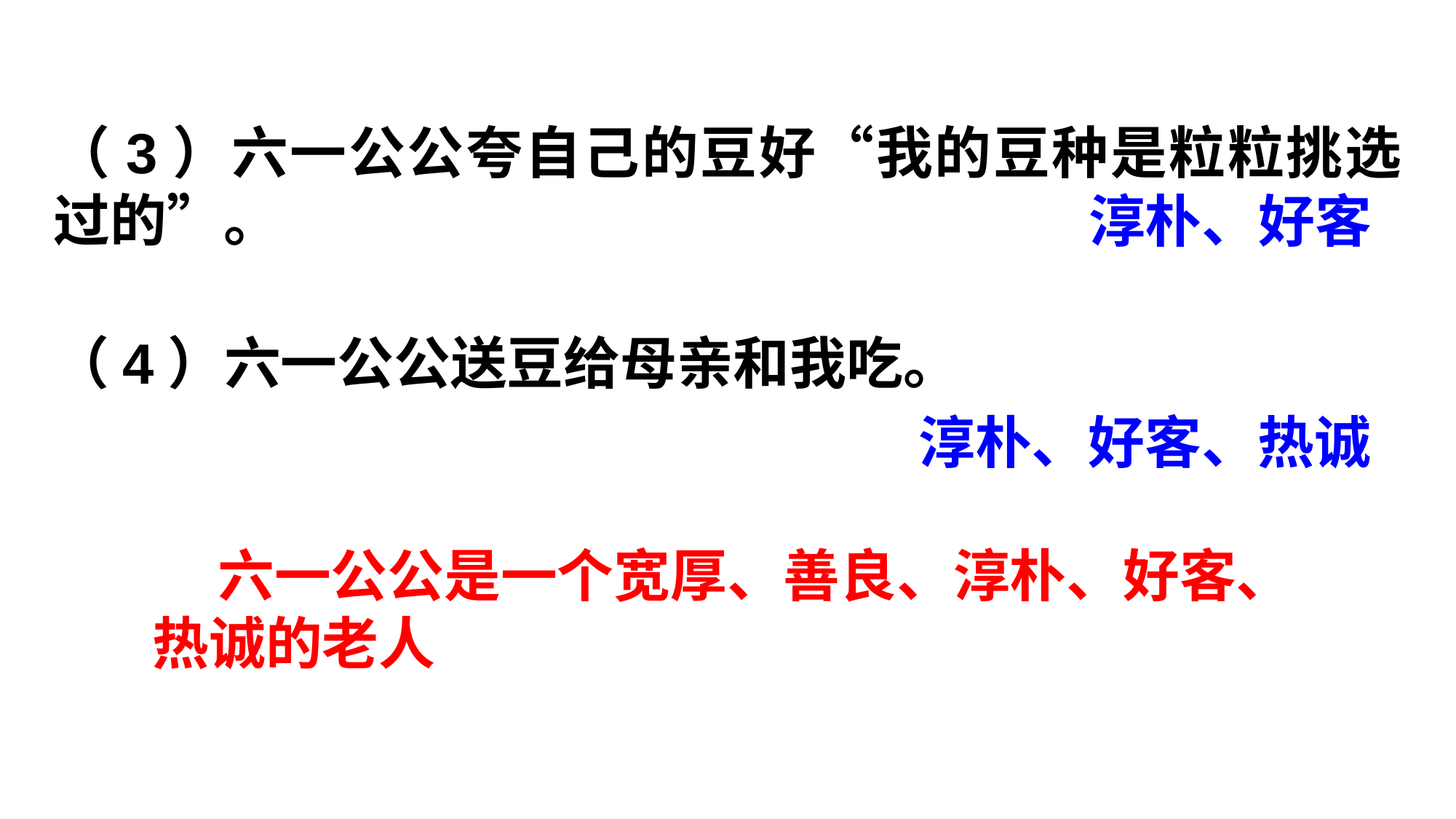

（3）六一公公夸自己的豆好“我的豆种是粒粒挑选过的”。
淳朴、好客
（4）六一公公送豆给母亲和我吃。
淳朴、好客、热诚
    六一公公是一个宽厚、善良、淳朴、好客、热诚的老人